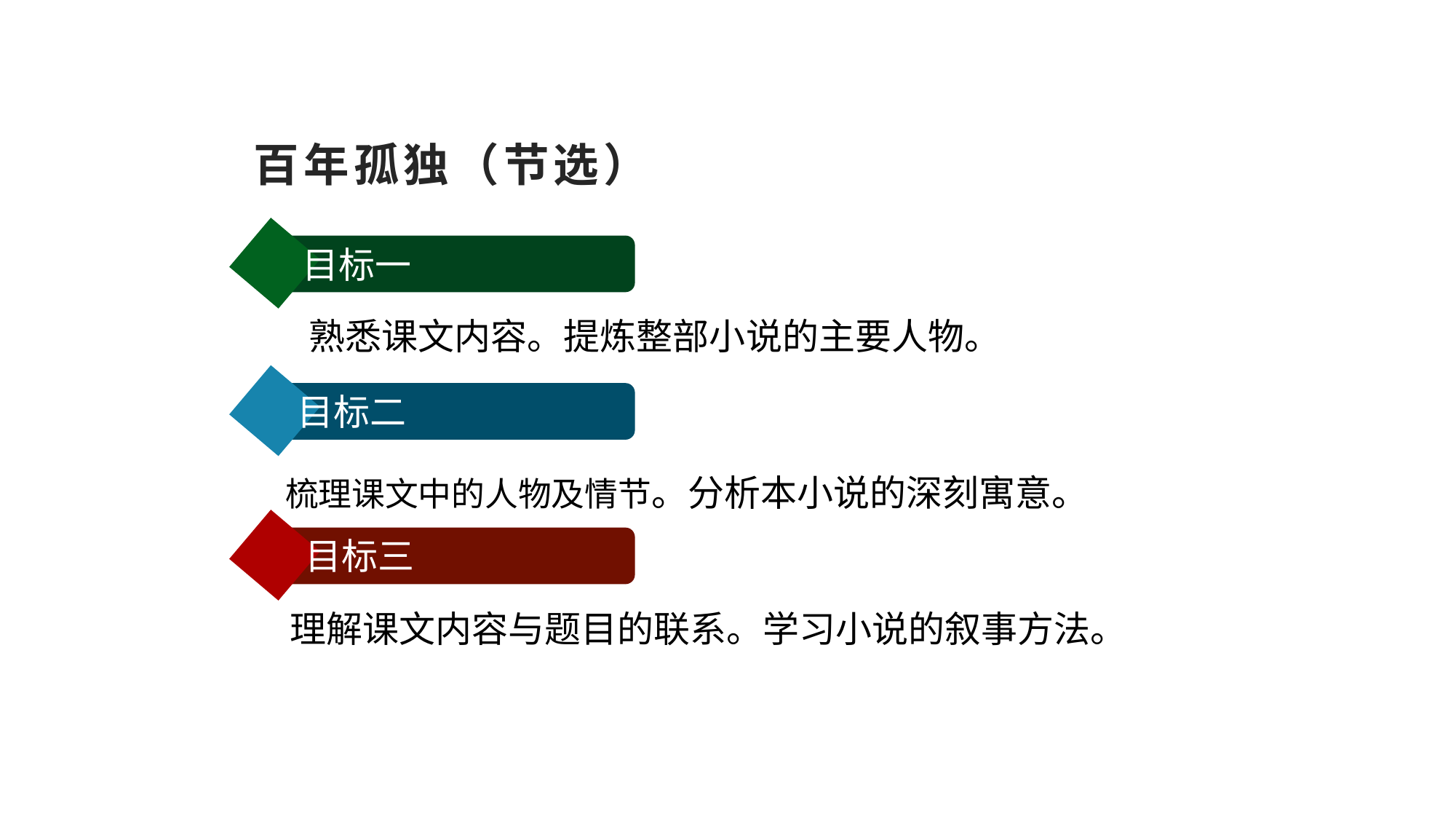

# 百年孤独（节选）

    目标一
熟悉课文内容。提炼整部小说的主要人物。

   目标二
     梳理课文中的人物及情节。分析本小说的深刻寓意。

    目标三
     理解课文内容与题目的联系。学习小说的叙事方法。